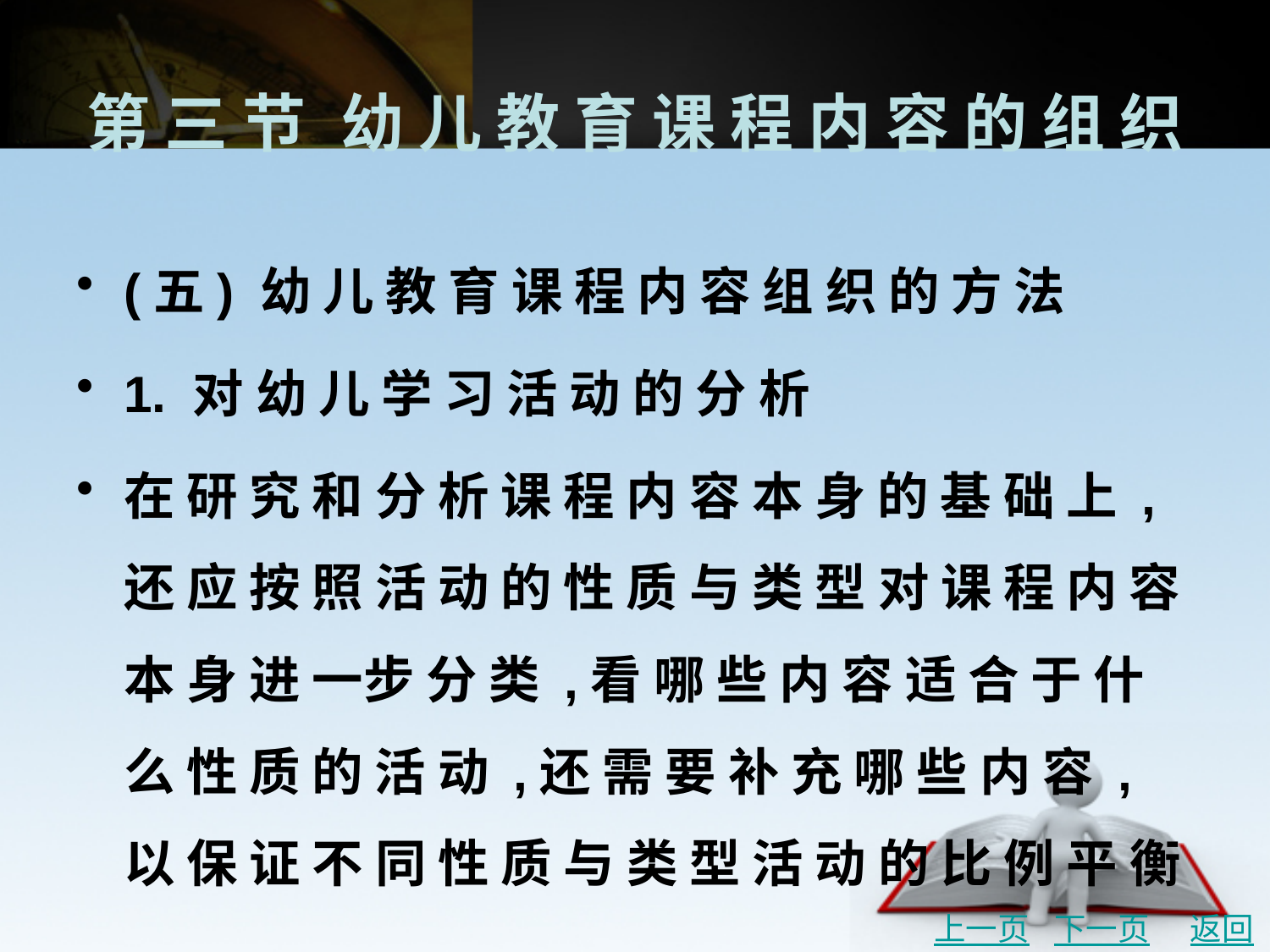

# 第 三 节	幼 儿 教 育 课 程 内 容 的 组 织
(五) 幼 儿 教 育 课 程 内 容 组 织 的 方 法
1. 对 幼 儿 学 习 活 动 的 分 析
在 研 究 和 分 析 课 程 内 容 本 身 的 基 础 上 ,还 应 按 照 活 动 的 性 质 与 类 型 对 课 程 内 容 本 身 进 一步 分 类 ,看 哪 些 内 容 适 合 于 什 么 性 质 的 活 动 ,还 需 要 补 充 哪 些 内 容 ,以 保 证 不 同 性 质 与 类 型 活 动 的 比 例 平 衡 。

上一页
下一页
返回